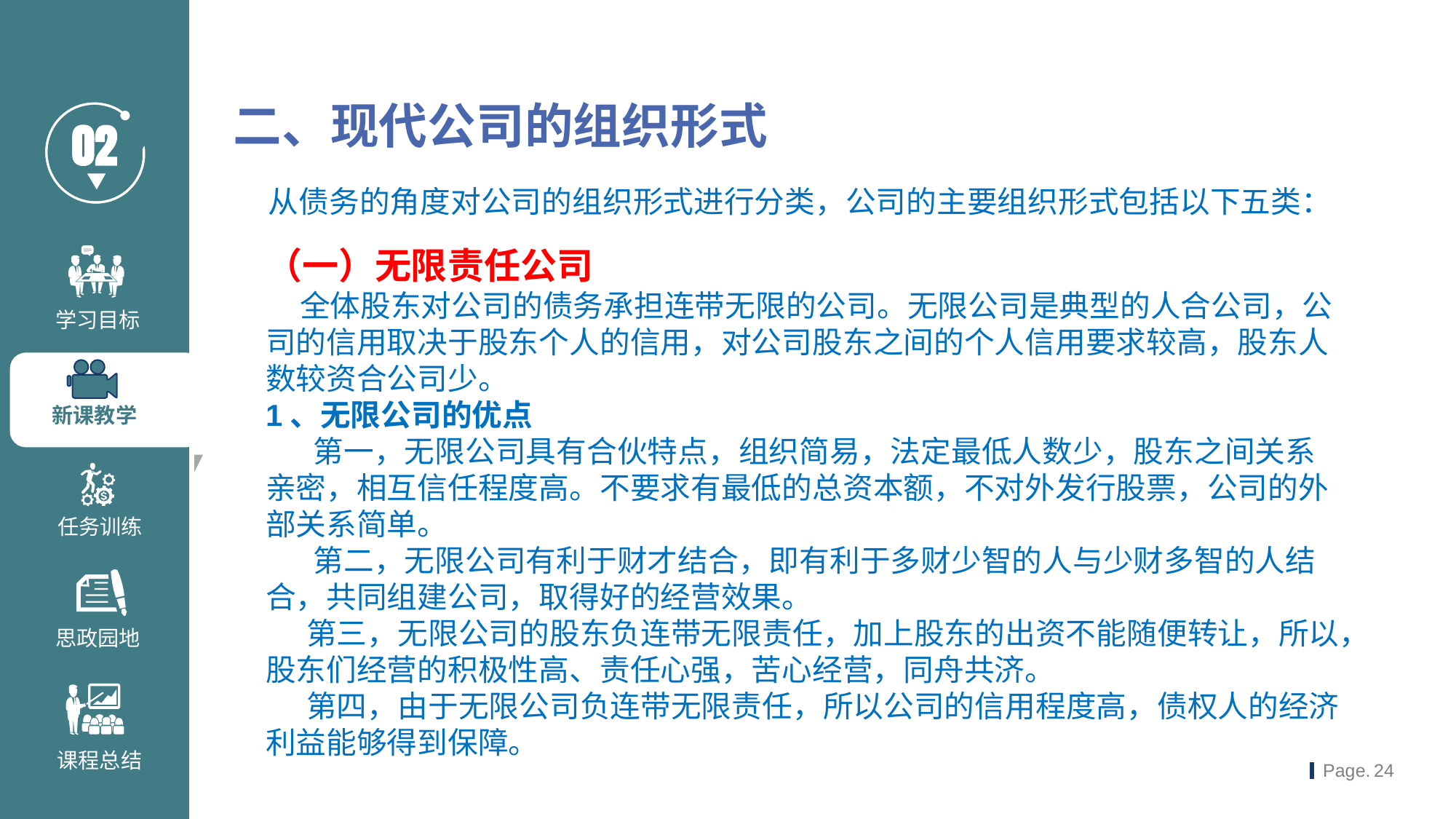

二、现代公司的组织形式
       从债务的角度对公司的组织形式进行分类，公司的主要组织形式包括以下五类：
（一）无限责任公司
    全体股东对公司的债务承担连带无限的公司。无限公司是典型的人合公司，公司的信用取决于股东个人的信用，对公司股东之间的个人信用要求较高，股东人数较资合公司少。
1、无限公司的优点
      第一，无限公司具有合伙特点，组织简易，法定最低人数少，股东之间关系亲密，相互信任程度高。不要求有最低的总资本额，不对外发行股票，公司的外部关系简单。
      第二，无限公司有利于财才结合，即有利于多财少智的人与少财多智的人结合，共同组建公司，取得好的经营效果。
     第三，无限公司的股东负连带无限责任，加上股东的出资不能随便转让，所以，股东们经营的积极性高、责任心强，苦心经营，同舟共济。
     第四，由于无限公司负连带无限责任，所以公司的信用程度高，债权人的经济利益能够得到保障。